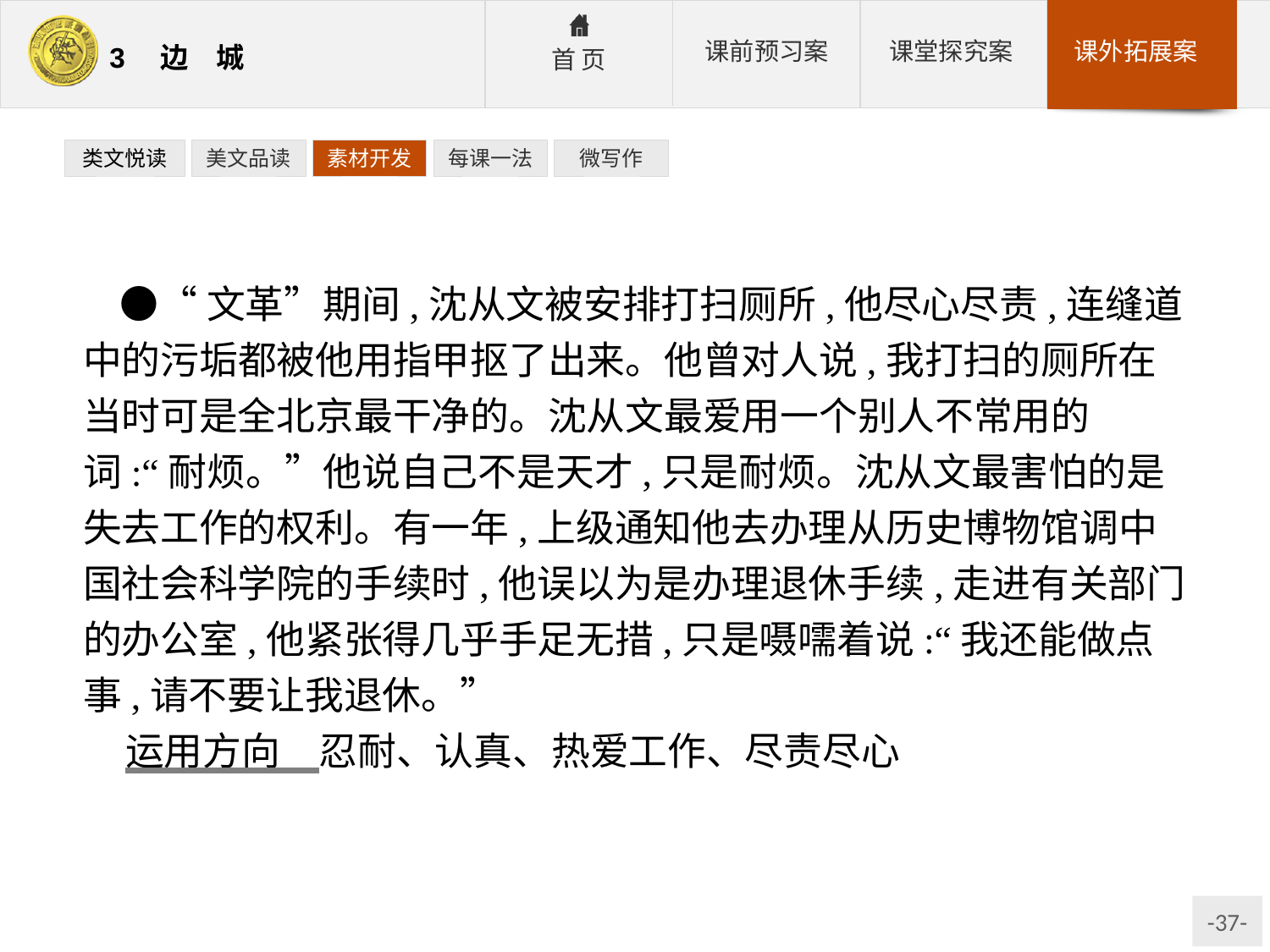

类文悦读
美文品读
素材开发
每课一法
微写作
●“文革”期间,沈从文被安排打扫厕所,他尽心尽责,连缝道中的污垢都被他用指甲抠了出来。他曾对人说,我打扫的厕所在当时可是全北京最干净的。沈从文最爱用一个别人不常用的词:“耐烦。”他说自己不是天才,只是耐烦。沈从文最害怕的是失去工作的权利。有一年,上级通知他去办理从历史博物馆调中国社会科学院的手续时,他误以为是办理退休手续,走进有关部门的办公室,他紧张得几乎手足无措,只是嗫嚅着说:“我还能做点事,请不要让我退休。”
运用方向　忍耐、认真、热爱工作、尽责尽心